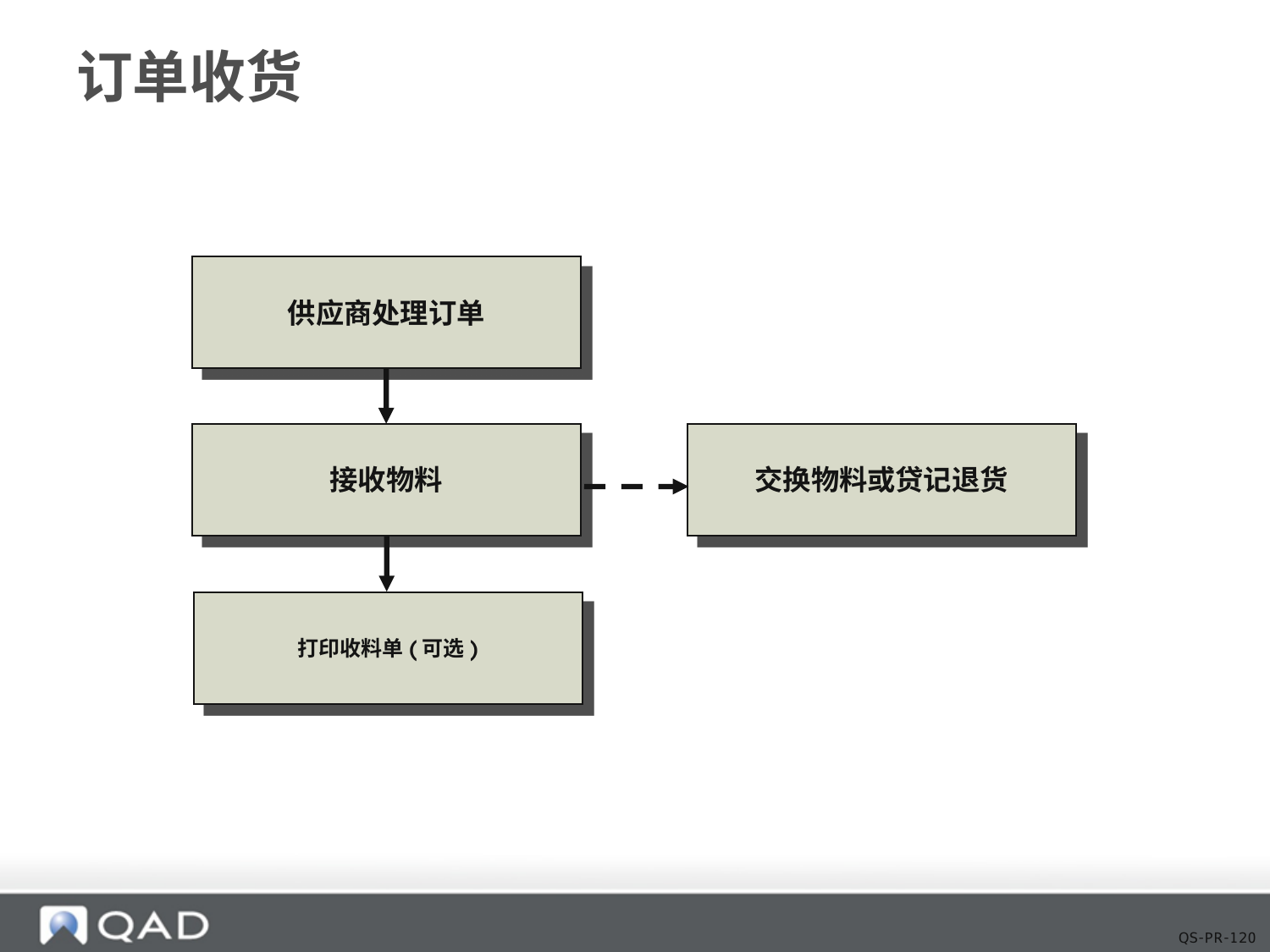

# 订单收货
供应商处理订单

接收物料
交换物料或贷记退货

打印收料单(可选)
QS-PR-120